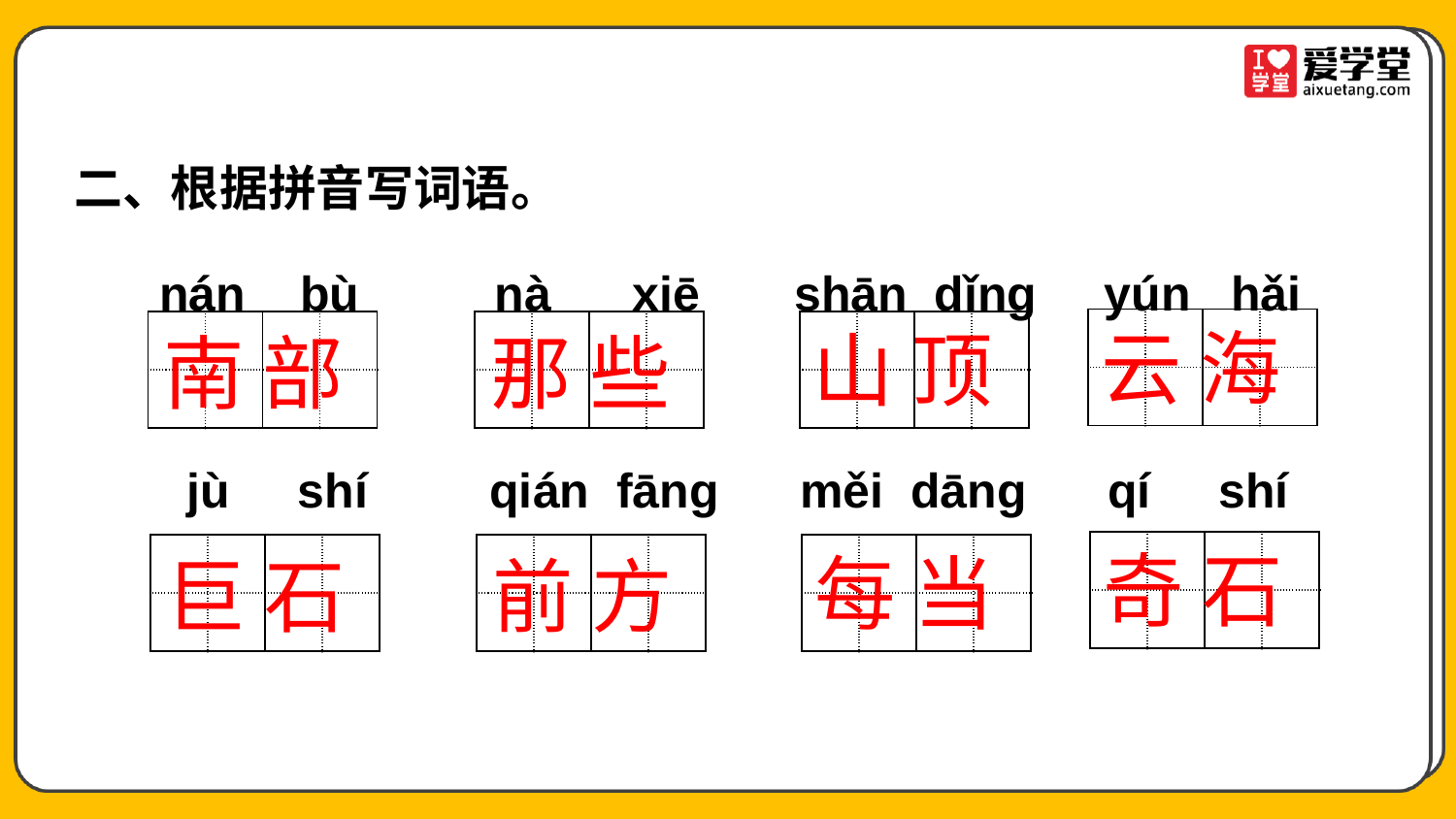

二、根据拼音写词语。
   nán    bù          nà      xiē       shān  dǐnɡ     yún   hǎi
|  |  |  |  |
| --- | --- | --- | --- |
|  |  |  |  |
云 海
|  |  |  |  |
| --- | --- | --- | --- |
|  |  |  |  |
|  |  |  |  |
| --- | --- | --- | --- |
|  |  |  |  |
|  |  |  |  |
| --- | --- | --- | --- |
|  |  |  |  |
山 顶
南 部
那 些
  jù     shí         qián  fānɡ      měi  dānɡ      qí     shí
|  |  |  |  |
| --- | --- | --- | --- |
|  |  |  |  |
奇 石
|  |  |  |  |
| --- | --- | --- | --- |
|  |  |  |  |
|  |  |  |  |
| --- | --- | --- | --- |
|  |  |  |  |
|  |  |  |  |
| --- | --- | --- | --- |
|  |  |  |  |
每 当
巨 石
前 方